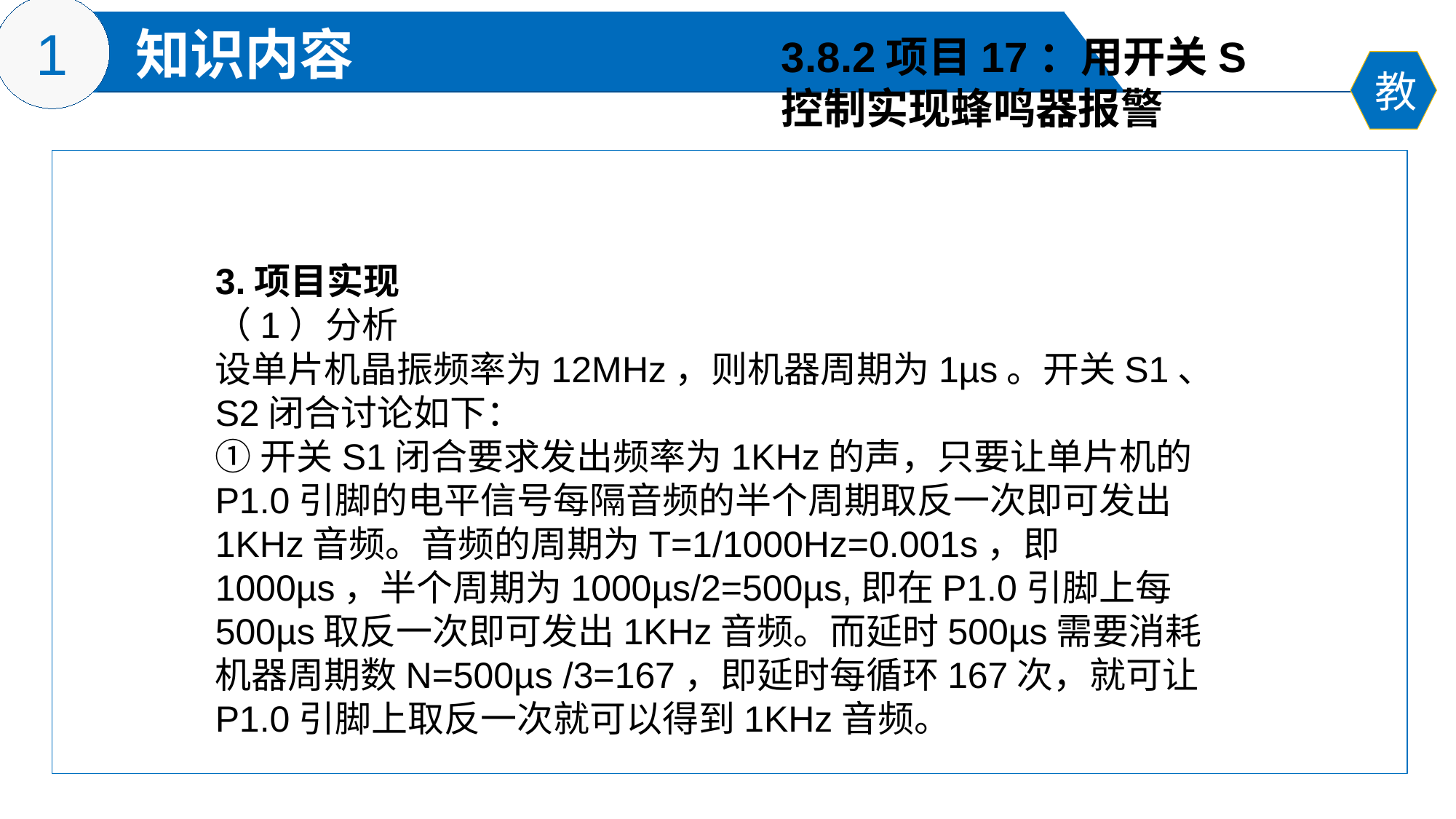

3.8.2项目17：用开关S
控制实现蜂鸣器报警

3.项目实现
（1）分析
设单片机晶振频率为12MHz，则机器周期为1µs。开关S1、S2闭合讨论如下：
①开关S1闭合要求发出频率为1KHz的声，只要让单片机的P1.0引脚的电平信号每隔音频的半个周期取反一次即可发出1KHz音频。音频的周期为T=1/1000Hz=0.001s，即1000µs，半个周期为1000µs/2=500µs,即在P1.0引脚上每500µs取反一次即可发出1KHz音频。而延时500µs需要消耗机器周期数N=500µs /3=167，即延时每循环167次，就可让P1.0引脚上取反一次就可以得到1KHz音频。